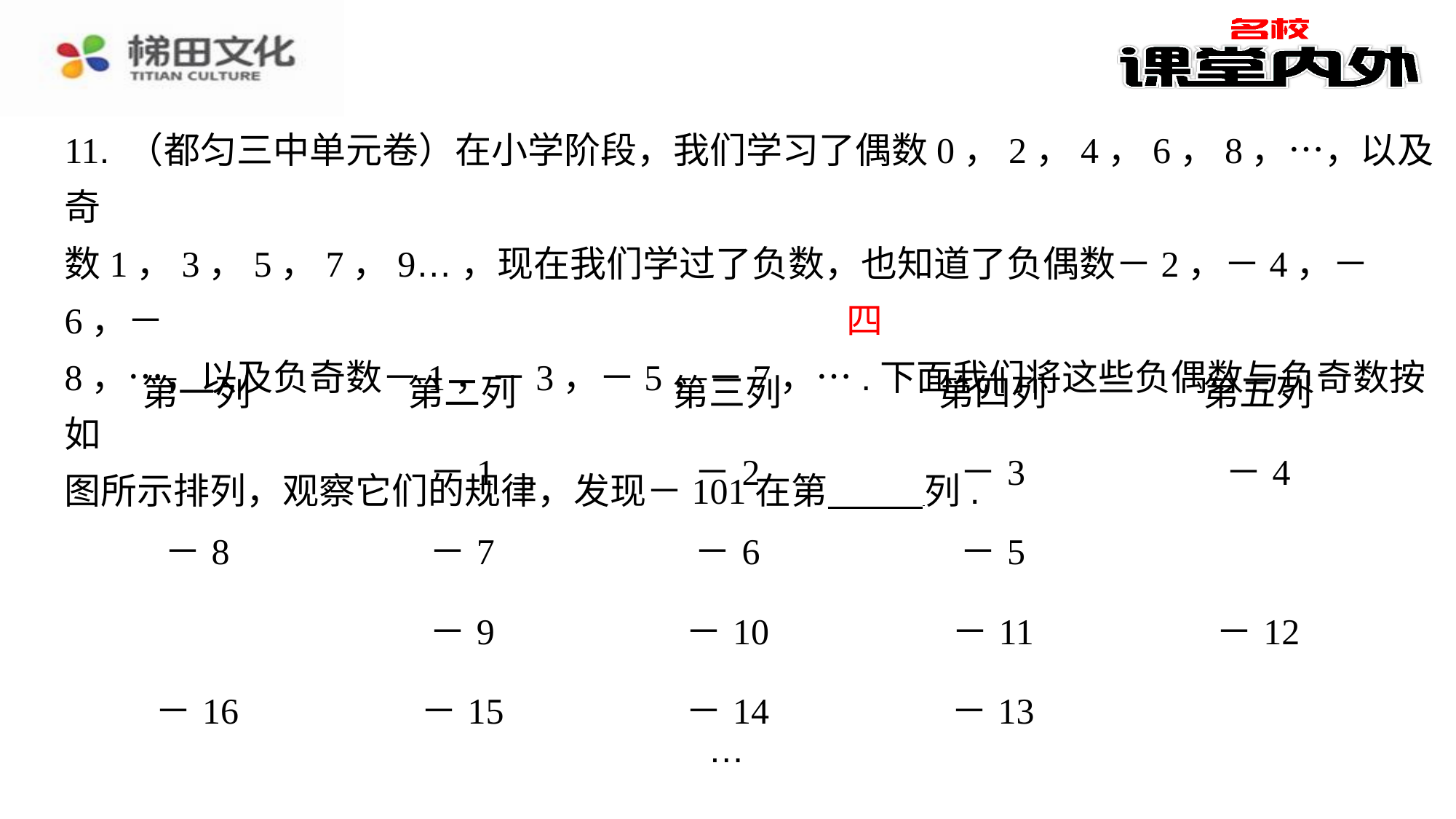

11. （都匀三中单元卷）在小学阶段，我们学习了偶数0，2，4，6，8，…，以及奇
数1，3，5，7，9…，现在我们学过了负数，也知道了负偶数－2，－4，－6，－
8，…，以及负奇数－1，－3，－5，－7，….下面我们将这些负偶数与负奇数按如
图所示排列，观察它们的规律，发现－101在第               列.
四
| 第一列 | 第二列 | 第三列 | 第四列 | 第五列 |
| --- | --- | --- | --- | --- |
|  | －1 | －2 | －3 | －4 |
| －8 | －7 | －6 | －5 |  |
|  | －9 | －10 | －11 | －12 |
| －16 | －15 | －14 | －13 |  |
…